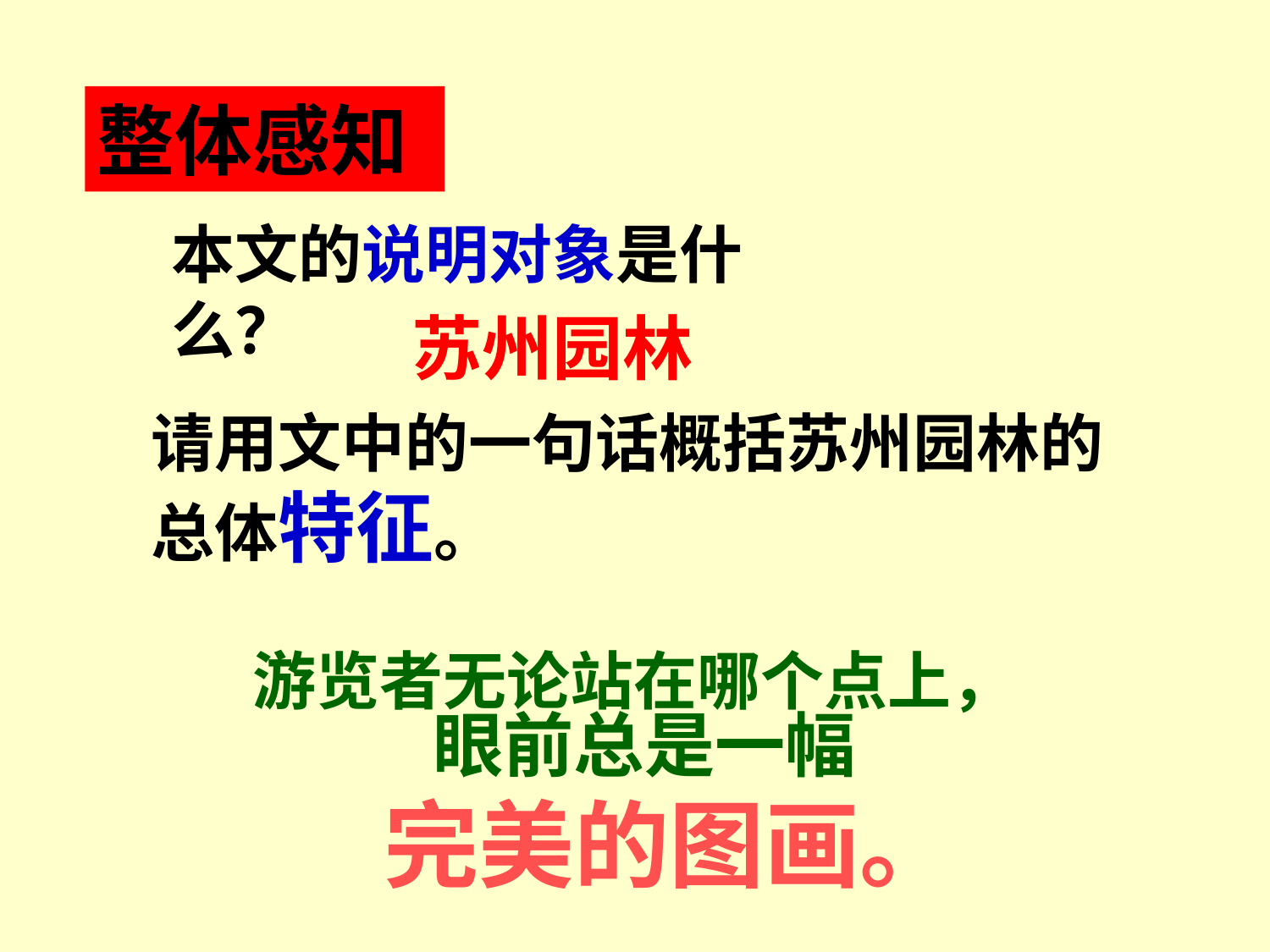

整体感知
本文的说明对象是什么？
苏州园林
请用文中的一句话概括苏州园林的总体特征。
游览者无论站在哪个点上，
  眼前总是一幅
完美的图画。